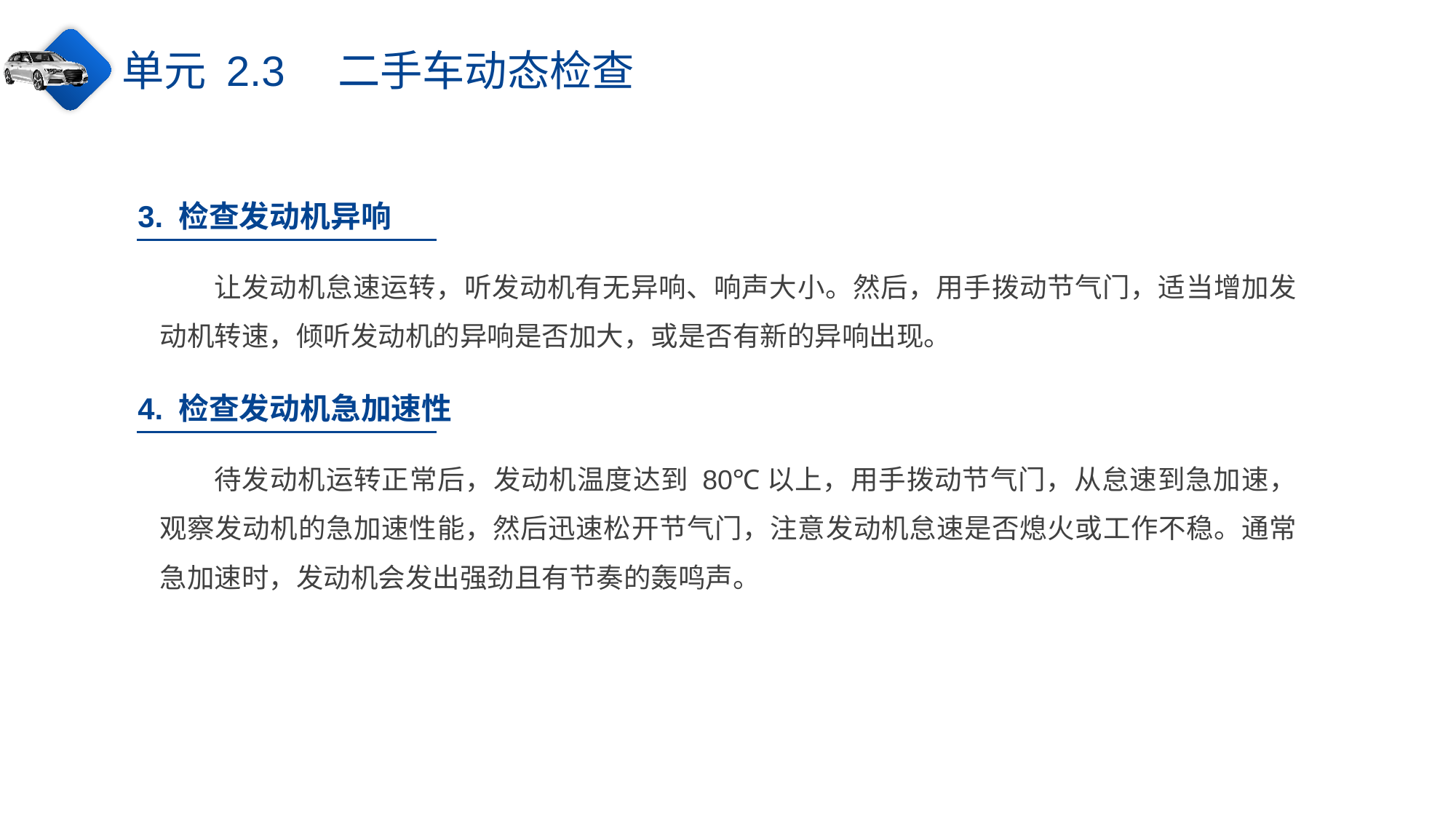

单元 2.3　二手车动态检查
3. 检查发动机异响
让发动机怠速运转，听发动机有无异响、响声大小。然后，用手拨动节气门，适当增加发动机转速，倾听发动机的异响是否加大，或是否有新的异响出现。
4. 检查发动机急加速性
待发动机运转正常后，发动机温度达到 80℃以上，用手拨动节气门，从怠速到急加速，观察发动机的急加速性能，然后迅速松开节气门，注意发动机怠速是否熄火或工作不稳。通常急加速时，发动机会发出强劲且有节奏的轰鸣声。